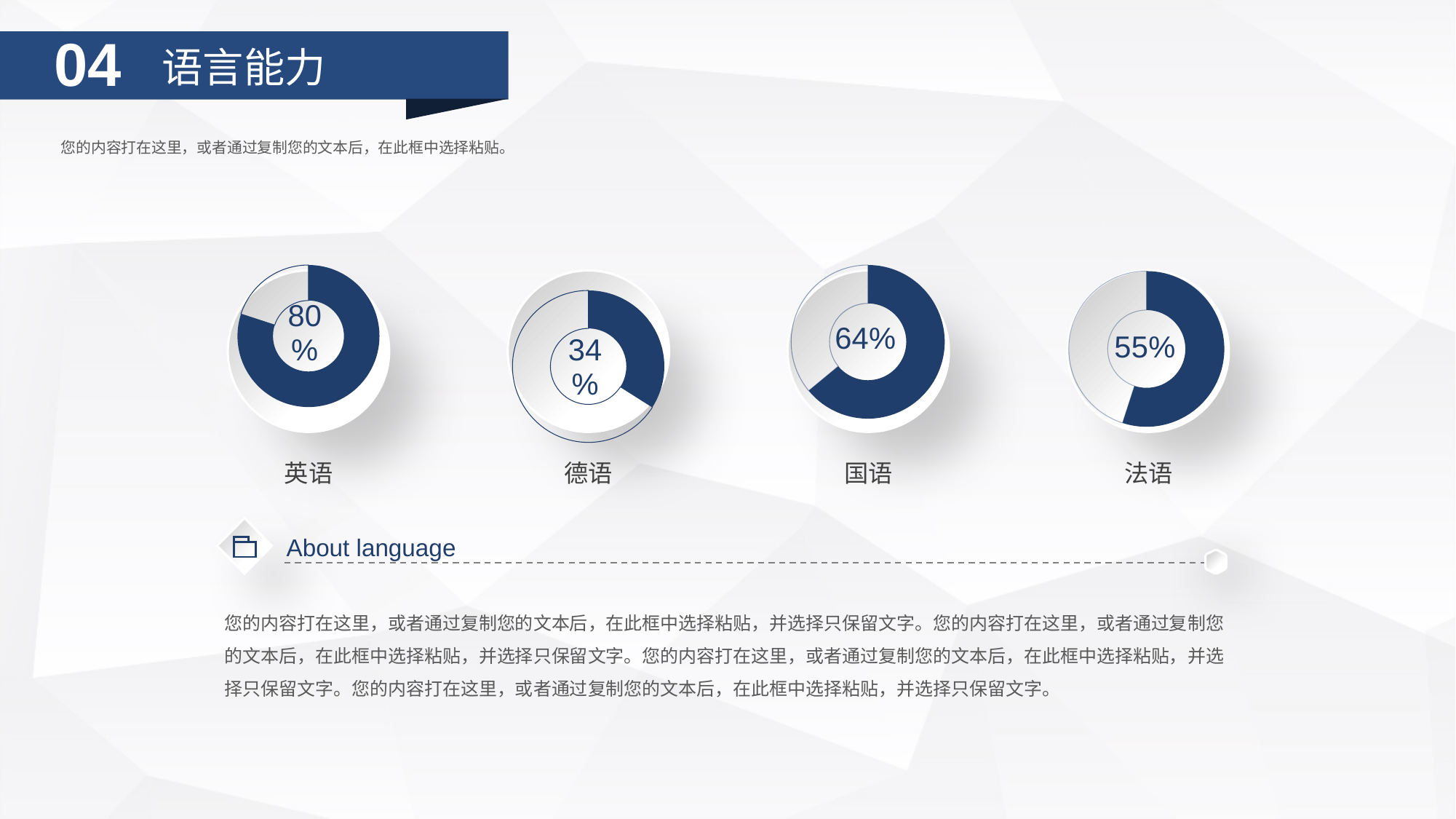

04

语言能力

您的内容打在这里，或者通过复制您的文本后，在此框中选择粘贴。

### Chart

| Category | 销售额 |
|---|---|
| A | 0.8 |
| B | 0.2 |

### Chart

| Category | 销售额 |
|---|---|
| A | 0.34 |
| B | 0.66 |

### Chart

| Category | 销售额 |
|---|---|
| A | 0.64 |
| B | 0.36 |

### Chart

| Category | 销售额 |
|---|---|
| A | 0.55 |
| B | 0.45 |

### Chart

| Category |
|---|
英语
德语
国语
法语

About language

您的内容打在这里，或者通过复制您的文本后，在此框中选择粘贴，并选择只保留文字。您的内容打在这里，或者通过复制您的文本后，在此框中选择粘贴，并选择只保留文字。您的内容打在这里，或者通过复制您的文本后，在此框中选择粘贴，并选择只保留文字。您的内容打在这里，或者通过复制您的文本后，在此框中选择粘贴，并选择只保留文字。